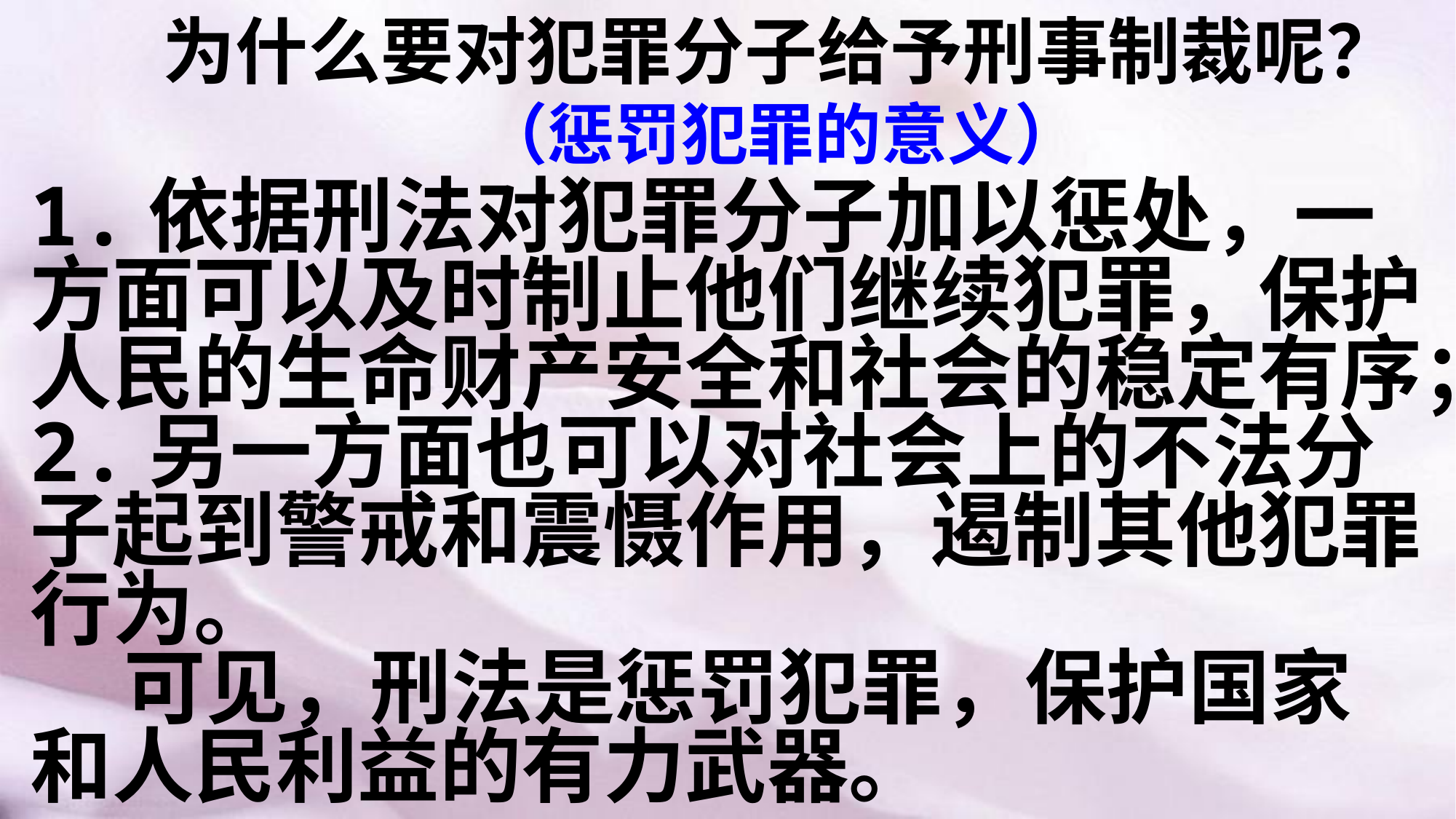

为什么要对犯罪分子给予刑事制裁呢？（惩罚犯罪的意义）
1.依据刑法对犯罪分子加以惩处，一方面可以及时制止他们继续犯罪，保护人民的生命财产安全和社会的稳定有序；
2.另一方面也可以对社会上的不法分子起到警戒和震慑作用，遏制其他犯罪行为。
    可见，刑法是惩罚犯罪，保护国家和人民利益的有力武器。